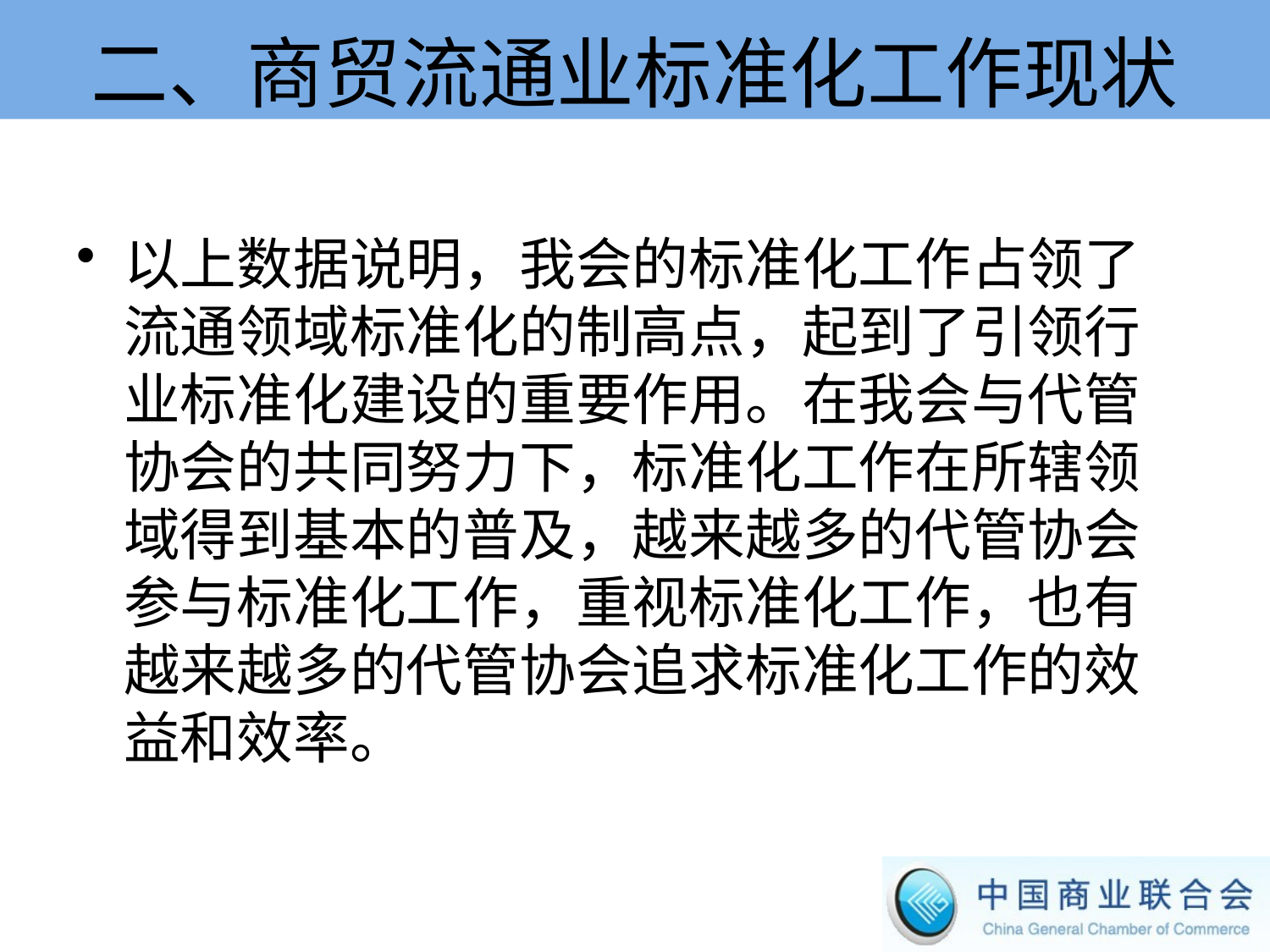

# 二、商贸流通业标准化工作现状
以上数据说明，我会的标准化工作占领了流通领域标准化的制高点，起到了引领行业标准化建设的重要作用。在我会与代管协会的共同努力下，标准化工作在所辖领域得到基本的普及，越来越多的代管协会参与标准化工作，重视标准化工作，也有越来越多的代管协会追求标准化工作的效益和效率。